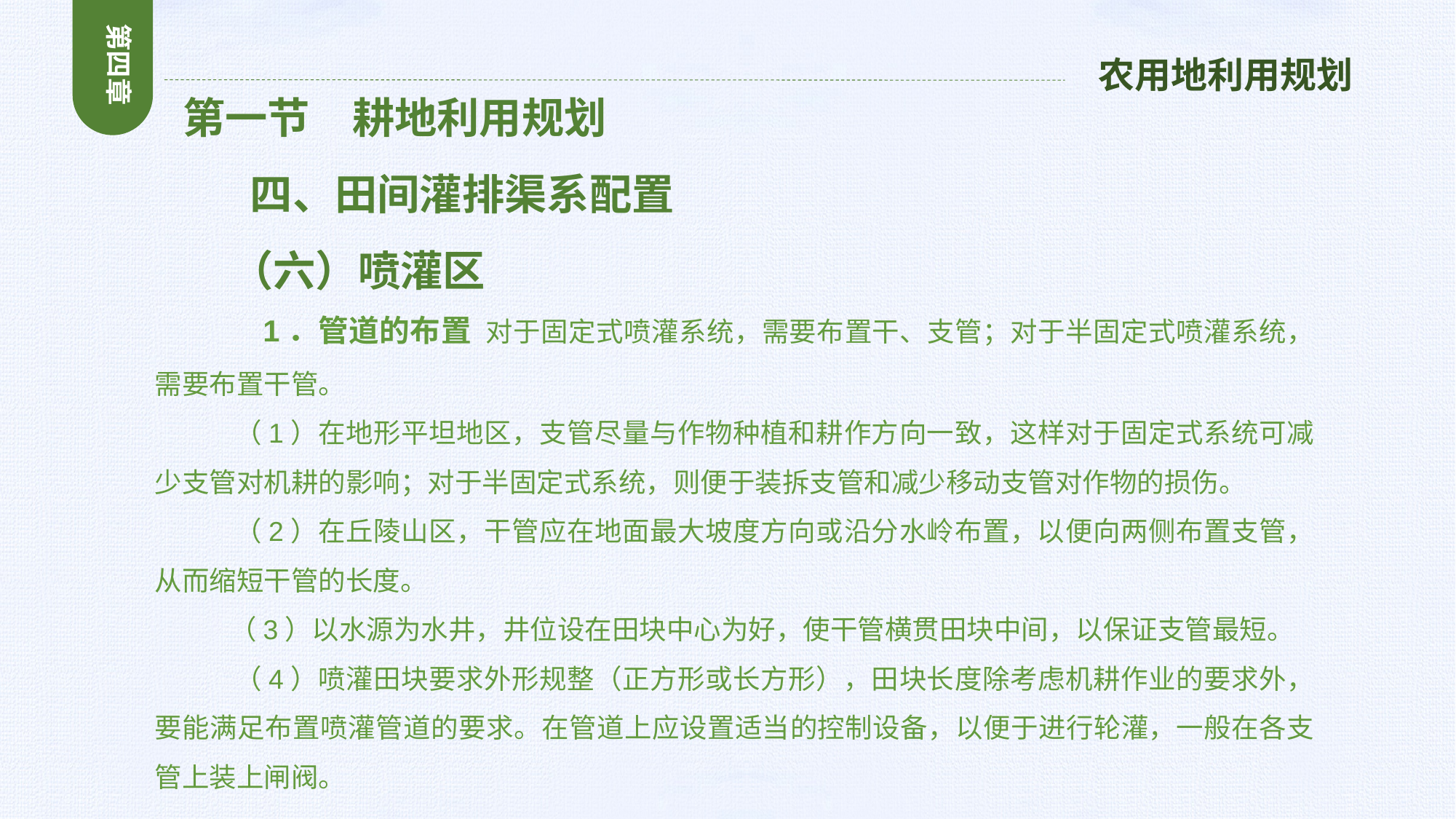

第四章
农用地利用规划
 第一节　耕地利用规划
        四、田间灌排渠系配置
      （六）喷灌区

          1．管道的布置  对于固定式喷灌系统，需要布置干、支管；对于半固定式喷灌系统，需要布置干管。
           （1）在地形平坦地区，支管尽量与作物种植和耕作方向一致，这样对于固定式系统可减少支管对机耕的影响；对于半固定式系统，则便于装拆支管和减少移动支管对作物的损伤。
           （2）在丘陵山区，干管应在地面最大坡度方向或沿分水岭布置，以便向两侧布置支管，从而缩短干管的长度。
           （3）以水源为水井，井位设在田块中心为好，使干管横贯田块中间，以保证支管最短。
           （4）喷灌田块要求外形规整（正方形或长方形），田块长度除考虑机耕作业的要求外，要能满足布置喷灌管道的要求。在管道上应设置适当的控制设备，以便于进行轮灌，一般在各支管上装上闸阀。
。